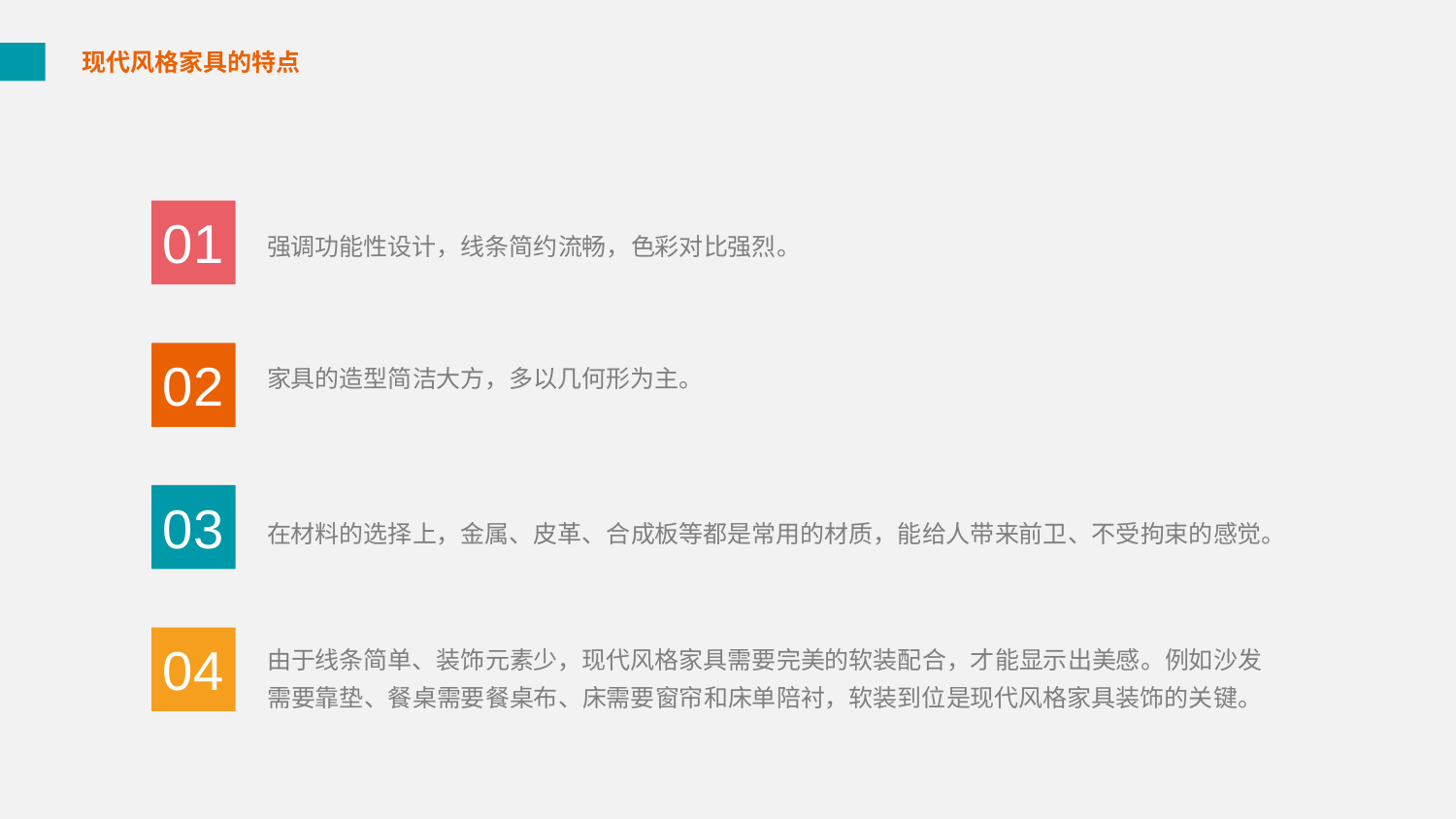

现代风格家具的特点

01
强调功能性设计，线条简约流畅，色彩对比强烈。

02
家具的造型简洁大方，多以几何形为主。

03
在材料的选择上，金属、皮革、合成板等都是常用的材质，能给人带来前卫、不受拘束的感觉。

04
由于线条简单、装饰元素少，现代风格家具需要完美的软装配合，才能显示出美感。例如沙发需要靠垫、餐桌需要餐桌布、床需要窗帘和床单陪衬，软装到位是现代风格家具装饰的关键。